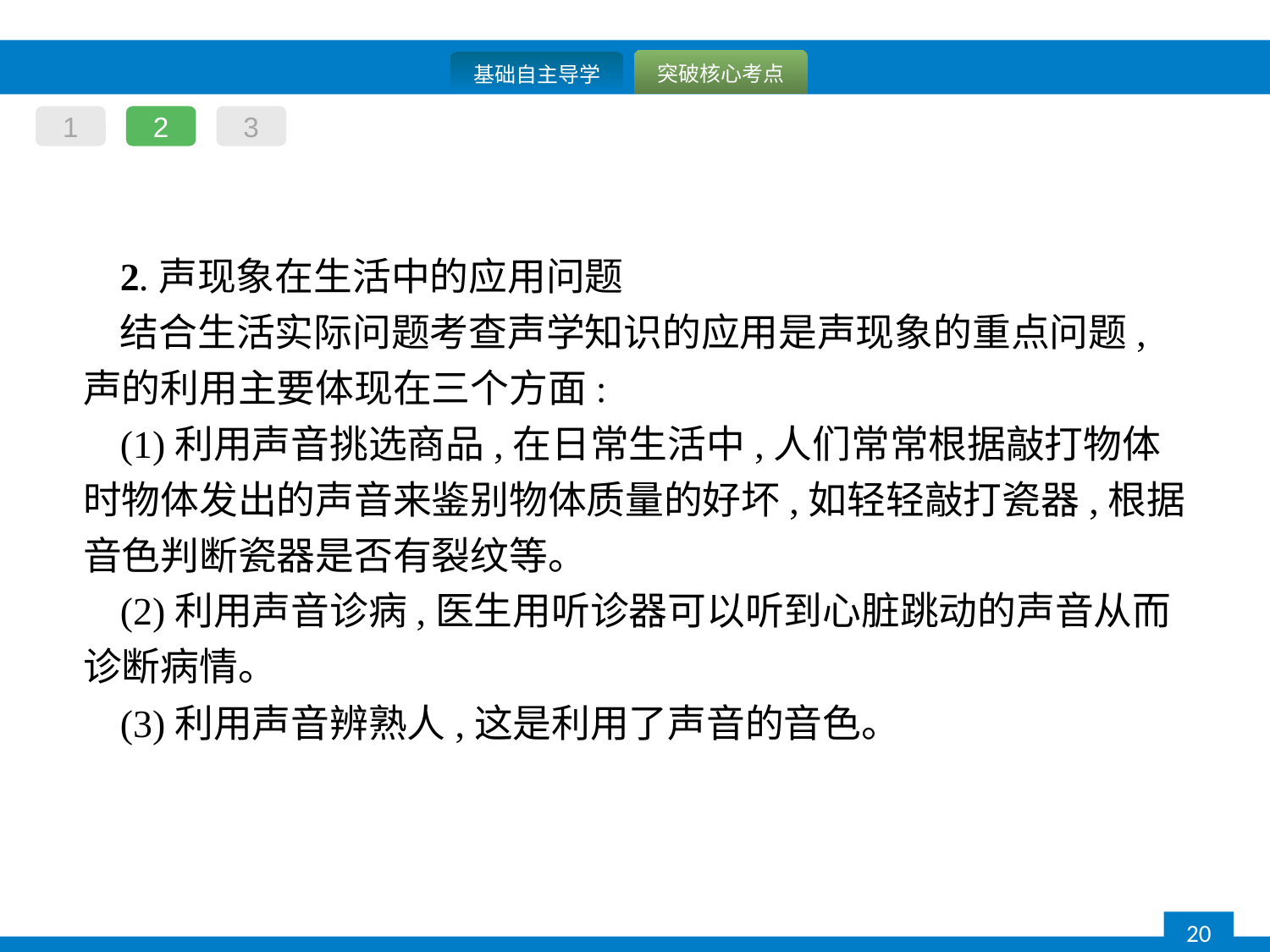

1
2
3
2.声现象在生活中的应用问题
结合生活实际问题考查声学知识的应用是声现象的重点问题,声的利用主要体现在三个方面:
(1)利用声音挑选商品,在日常生活中,人们常常根据敲打物体时物体发出的声音来鉴别物体质量的好坏,如轻轻敲打瓷器,根据音色判断瓷器是否有裂纹等。
(2)利用声音诊病,医生用听诊器可以听到心脏跳动的声音从而诊断病情。
(3)利用声音辨熟人,这是利用了声音的音色。